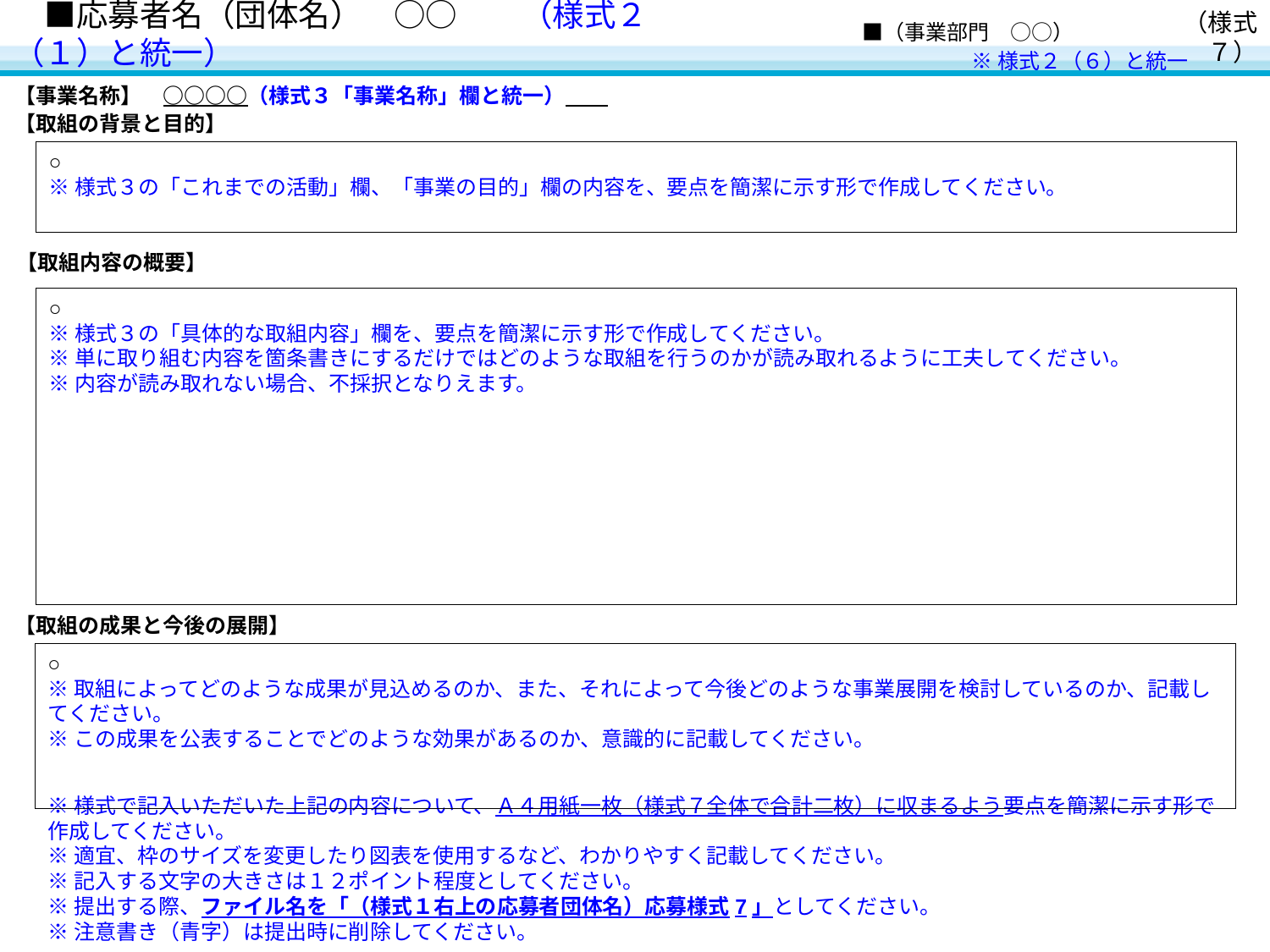

# ■応募者名（団体名）　○○　　（様式２（１）と統一）
　■（事業部門　○○）
（様式７）
※様式２（６）と統一
【事業名称】　○○○○（様式３「事業名称」欄と統一）
【取組の背景と目的】
○
※様式３の「これまでの活動」欄、「事業の目的」欄の内容を、要点を簡潔に示す形で作成してください。
【取組内容の概要】
○
※様式３の「具体的な取組内容」欄を、要点を簡潔に示す形で作成してください。
※単に取り組む内容を箇条書きにするだけではどのような取組を行うのかが読み取れるように工夫してください。
※内容が読み取れない場合、不採択となりえます。

【取組の成果と今後の展開】
○
※取組によってどのような成果が見込めるのか、また、それによって今後どのような事業展開を検討しているのか、記載してください。
※この成果を公表することでどのような効果があるのか、意識的に記載してください。

※様式で記入いただいた上記の内容について、Ａ４用紙一枚（様式７全体で合計二枚）に収まるよう要点を簡潔に示す形で作成してください。
※適宜、枠のサイズを変更したり図表を使用するなど、わかりやすく記載してください。
※記入する文字の大きさは１２ポイント程度としてください。
※提出する際、ファイル名を「（様式１右上の応募者団体名）応募様式7」としてください。
※注意書き（青字）は提出時に削除してください。